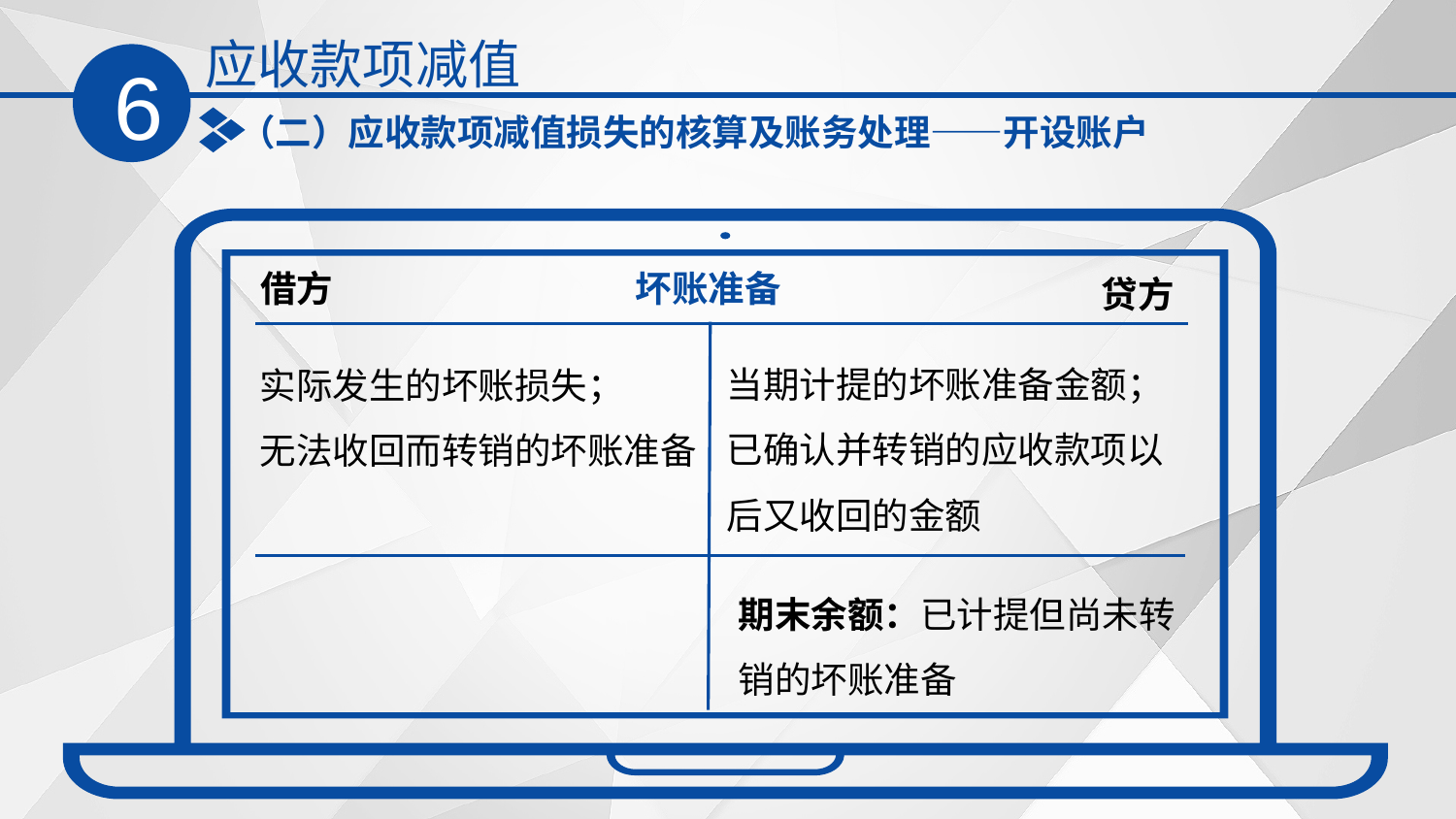

应收款项减值
6

（二）应收款项减值损失的核算及账务处理——开设账户

借方
坏账准备
贷方
当期计提的坏账准备金额；
已确认并转销的应收款项以后又收回的金额
实际发生的坏账损失；
无法收回而转销的坏账准备
期末余额：已计提但尚未转销的坏账准备